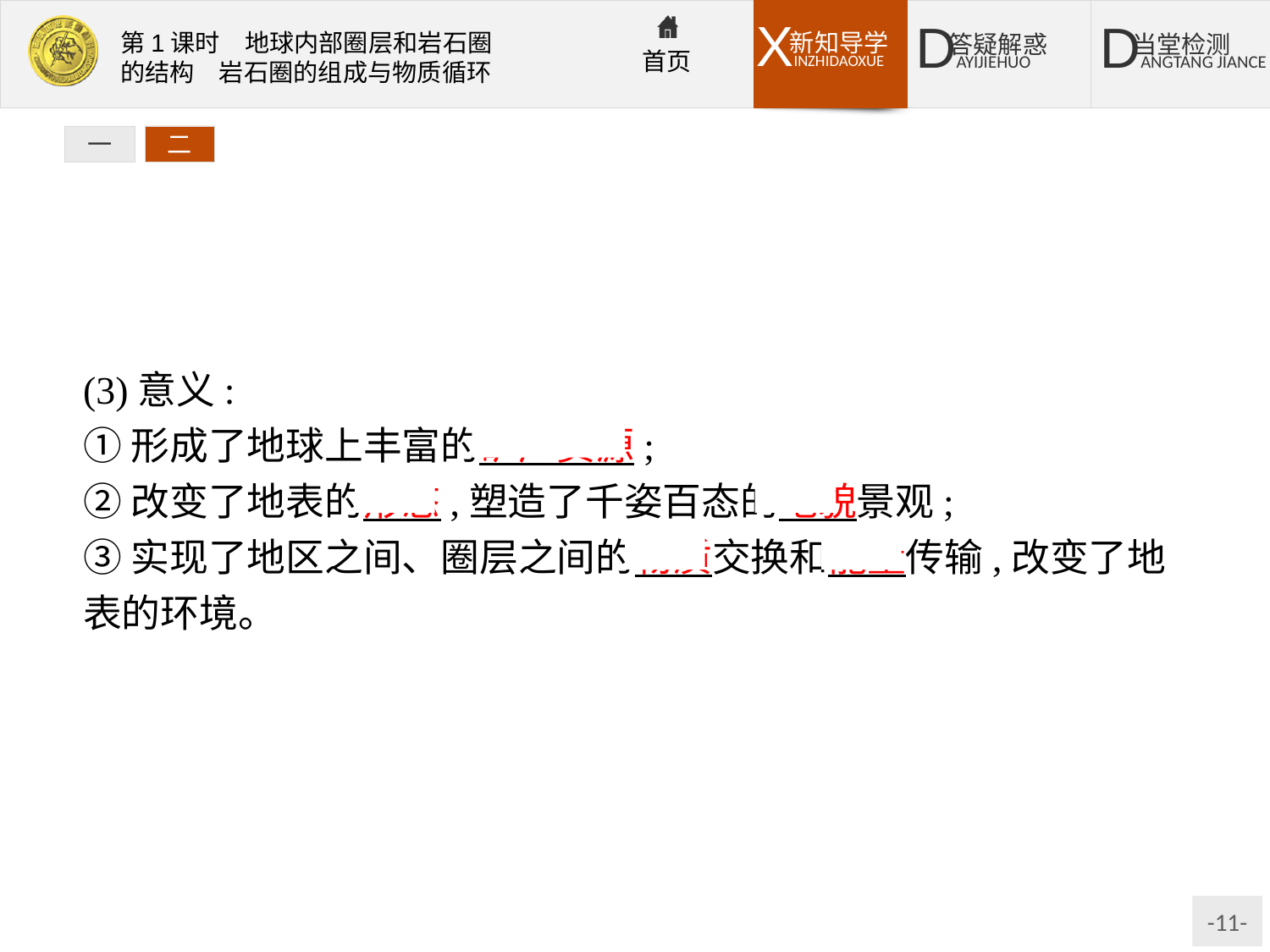

一
二
(3)意义:
①形成了地球上丰富的矿产资源;
②改变了地表的形态,塑造了千姿百态的地貌景观;
③实现了地区之间、圈层之间的物质交换和能量传输,改变了地表的环境。